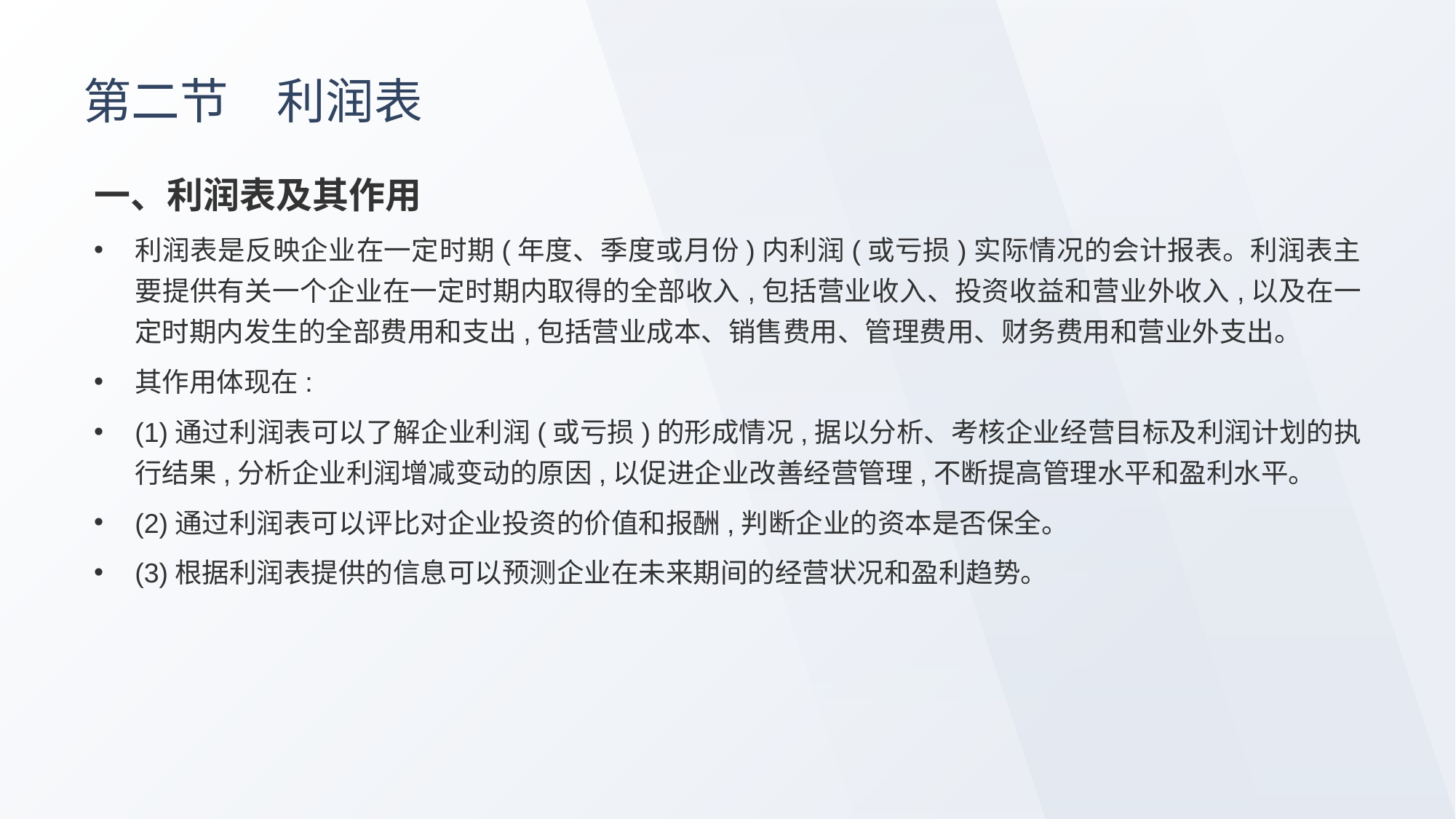

# 第二节　利润表
一、利润表及其作用
利润表是反映企业在一定时期(年度、季度或月份)内利润(或亏损)实际情况的会计报表。利润表主要提供有关一个企业在一定时期内取得的全部收入,包括营业收入、投资收益和营业外收入,以及在一定时期内发生的全部费用和支出,包括营业成本、销售费用、管理费用、财务费用和营业外支出。
其作用体现在:
(1)通过利润表可以了解企业利润(或亏损)的形成情况,据以分析、考核企业经营目标及利润计划的执行结果,分析企业利润增减变动的原因,以促进企业改善经营管理,不断提高管理水平和盈利水平。
(2)通过利润表可以评比对企业投资的价值和报酬,判断企业的资本是否保全。
(3)根据利润表提供的信息可以预测企业在未来期间的经营状况和盈利趋势。